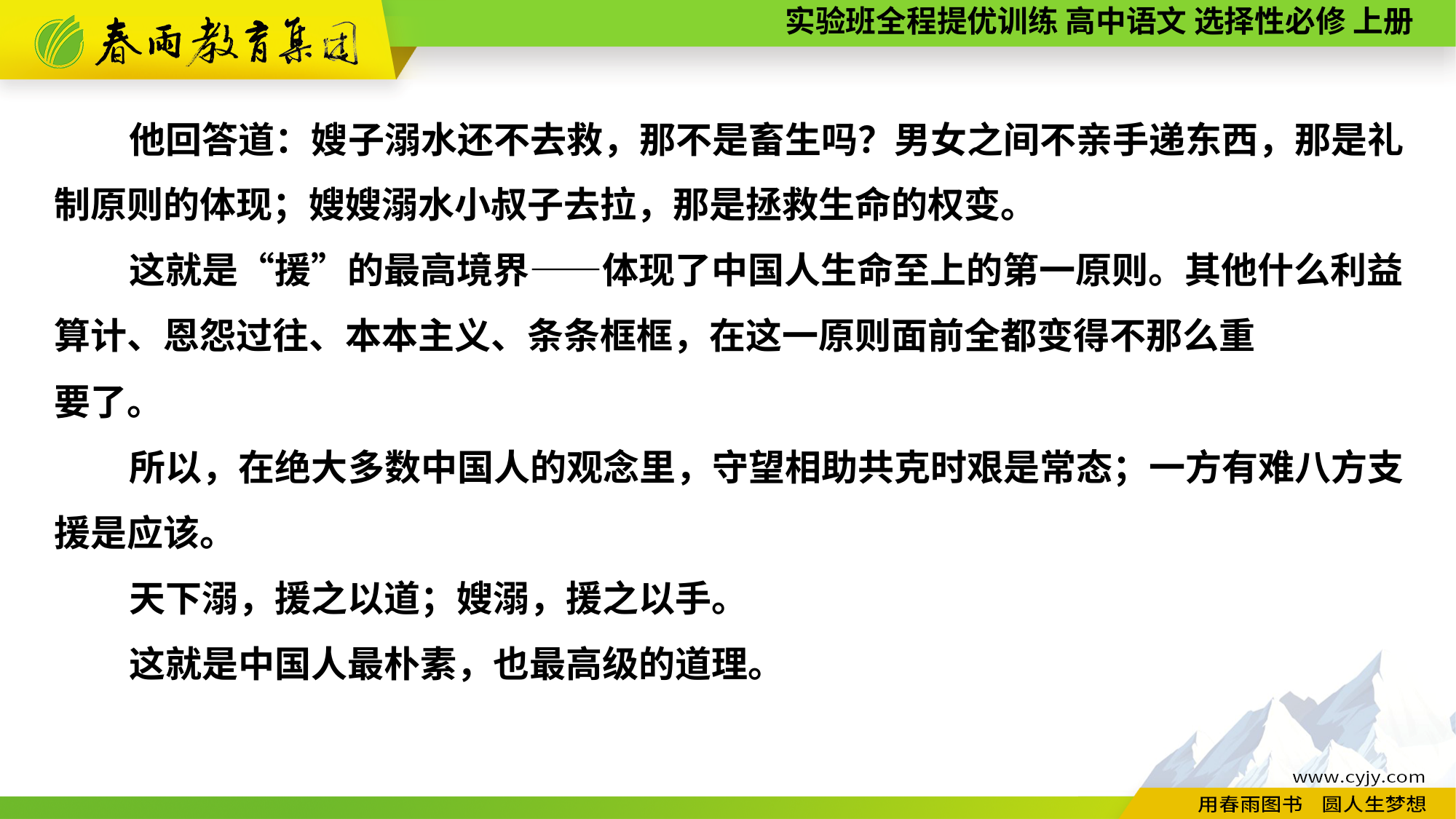

他回答道：嫂子溺水还不去救，那不是畜生吗？男女之间不亲手递东西，那是礼制原则的体现；嫂嫂溺水小叔子去拉，那是拯救生命的权变。
这就是“援”的最高境界——体现了中国人生命至上的第一原则。其他什么利益算计、恩怨过往、本本主义、条条框框，在这一原则面前全都变得不那么重
要了。
所以，在绝大多数中国人的观念里，守望相助共克时艰是常态；一方有难八方支援是应该。
天下溺，援之以道；嫂溺，援之以手。
这就是中国人最朴素，也最高级的道理。